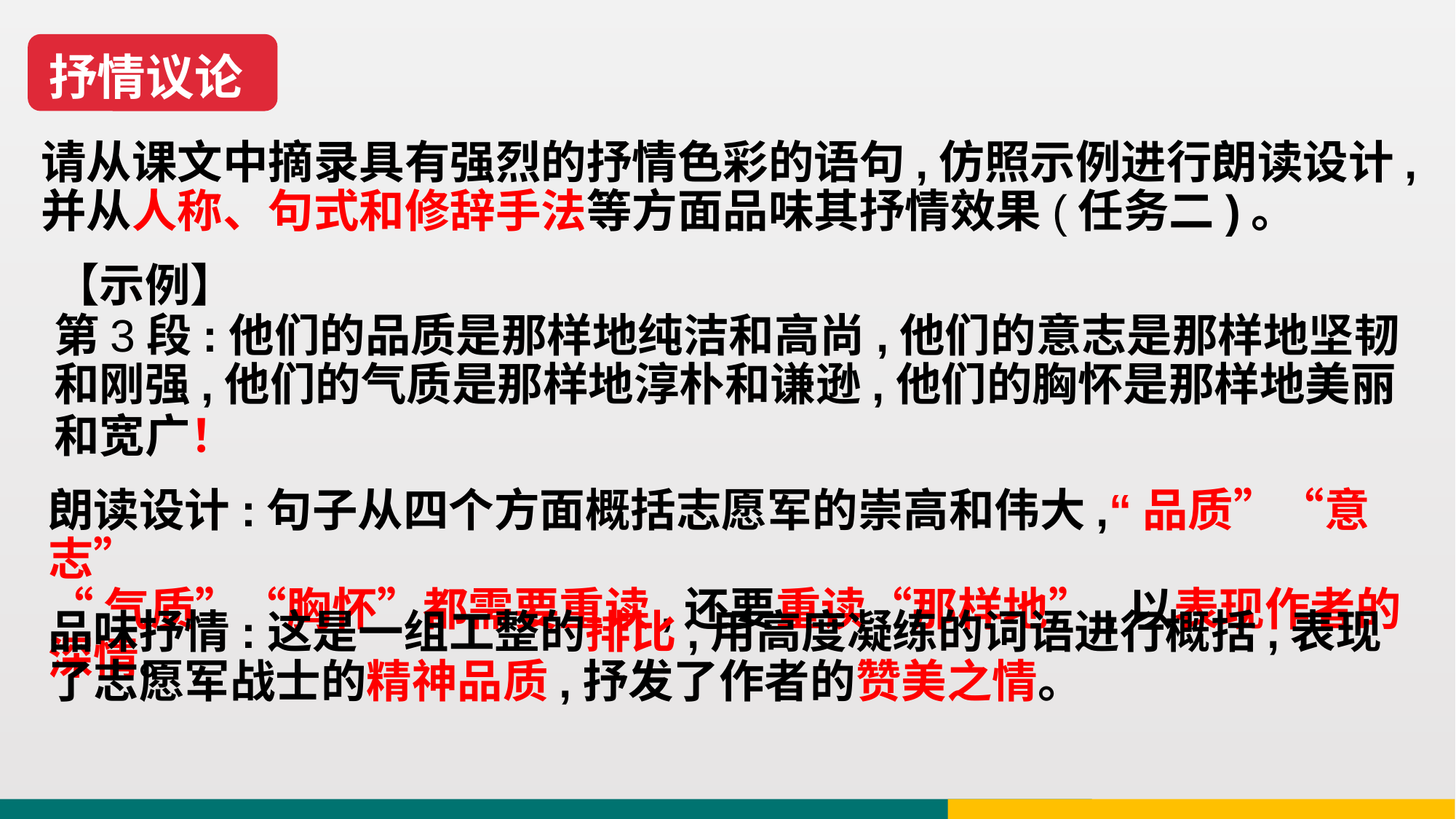

抒情议论
请从课文中摘录具有强烈的抒情色彩的语句,仿照示例进行朗读设计,并从人称、句式和修辞手法等方面品味其抒情效果(任务二)。
【示例】
第3段:他们的品质是那样地纯洁和高尚,他们的意志是那样地坚韧和刚强,他们的气质是那样地淳朴和谦逊,他们的胸怀是那样地美丽和宽广！
朗读设计:句子从四个方面概括志愿军的崇高和伟大,“品质”“意志”
“气质”“胸怀”都需要重读,还要重读“那样地”,以表现作者的深情。
品味抒情:这是一组工整的排比,用高度凝练的词语进行概括,表现了志愿军战士的精神品质,抒发了作者的赞美之情。